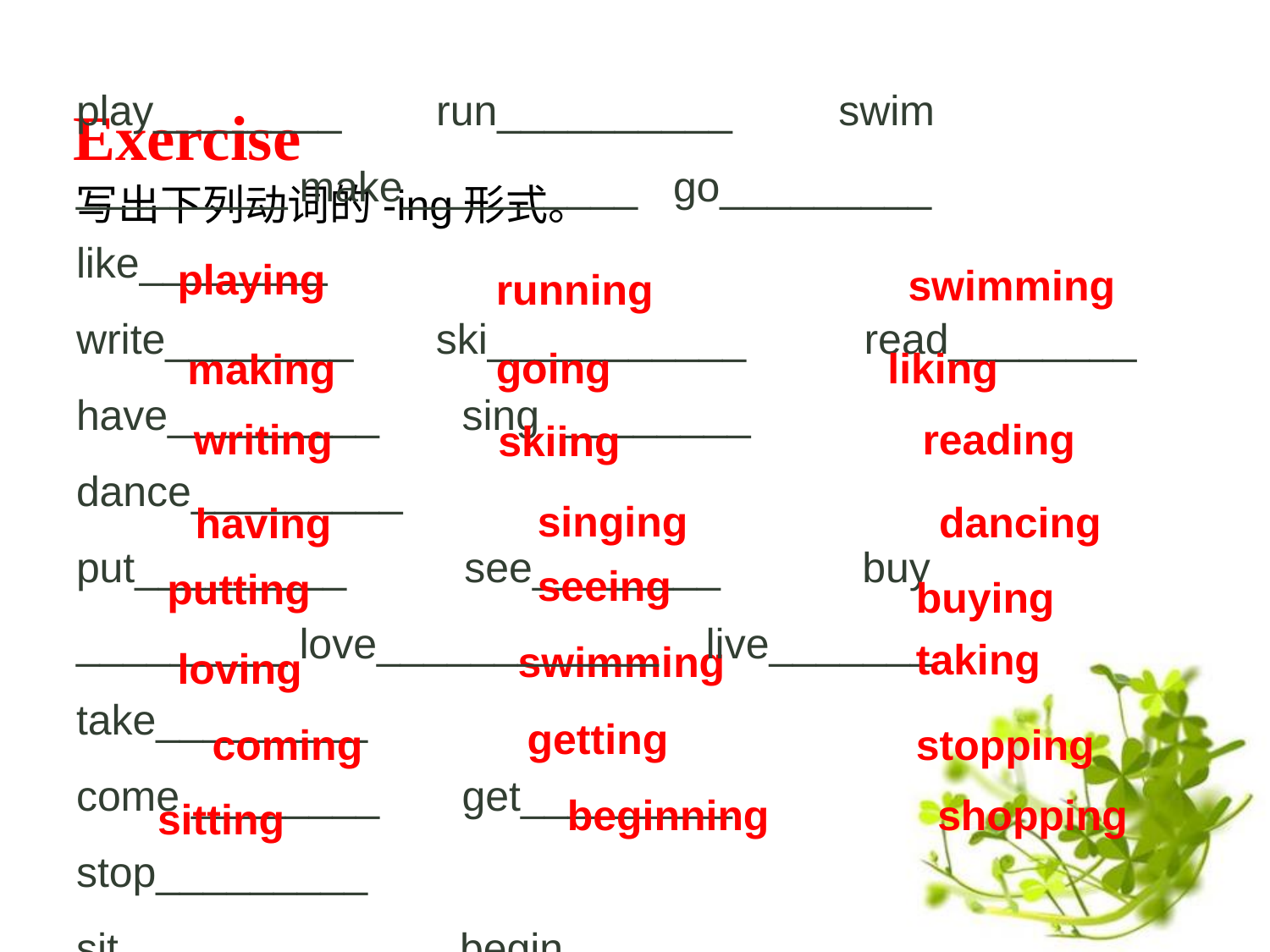

Exercise
写出下列动词的-ing形式。
play________        run__________         swim _________ make__________   go_________             like________
write________       ski___________          read________
have_________       sing  ________         dance_________
put_________          see________            buy _________ love____________    live_______              take_________
come ________       get_________           stop_________
sit ________            begin________         shop___________
playing
swimming
running
going
liking
making
writing
reading
skiing
singing
dancing
having
seeing
putting
buying
taking
swimming
loving
getting
coming
stopping
beginning
shopping
sitting